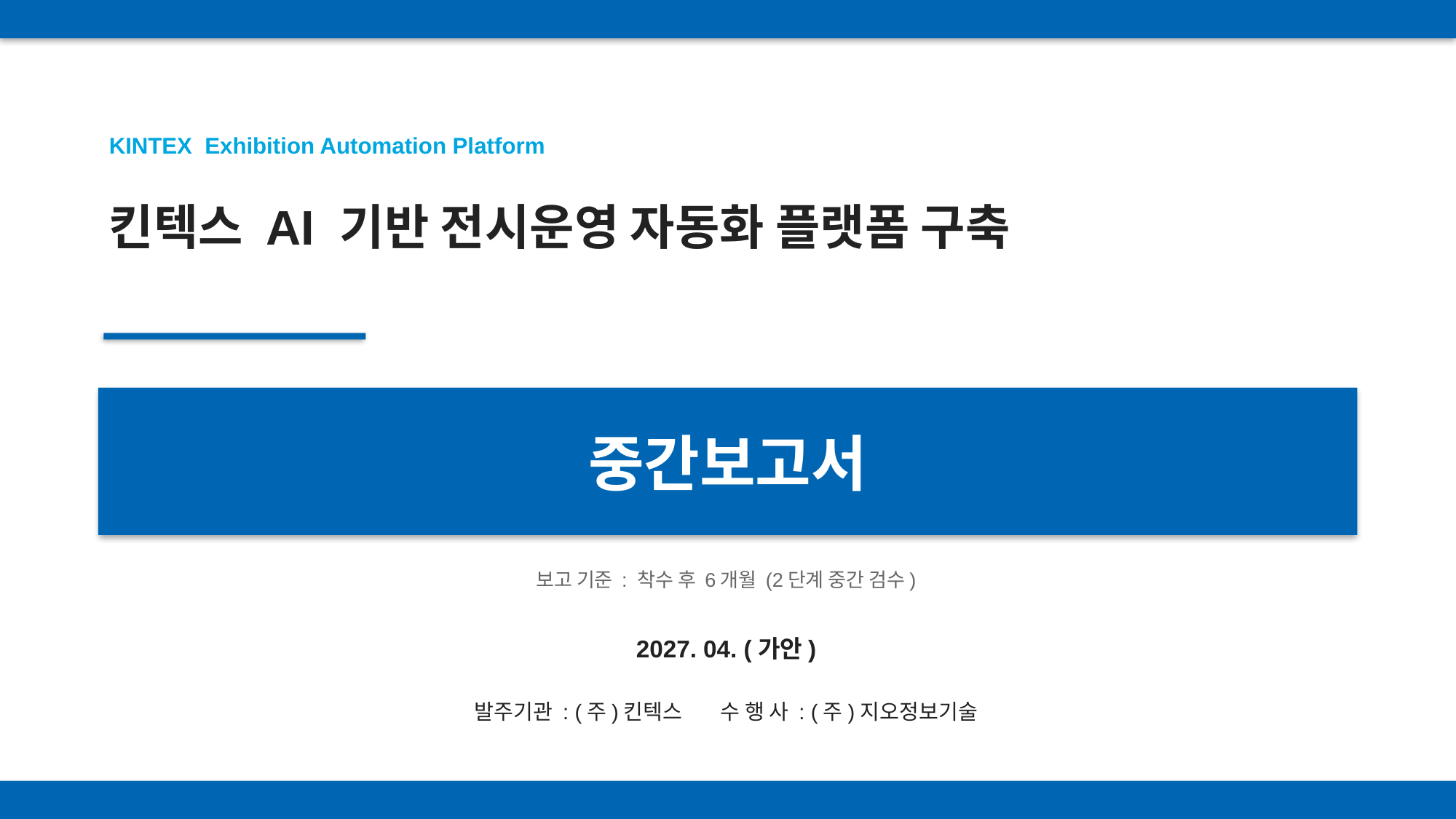

KINTEX  Exhibition Automation Platform
킨텍스 AI 기반 전시운영 자동화 플랫폼 구축

중간보고서
보고 기준 : 착수 후 6개월 (2단계 중간 검수)
2027. 04. (가안)
발주기관 : (주)킨텍스        수 행 사 : (주)지오정보기술